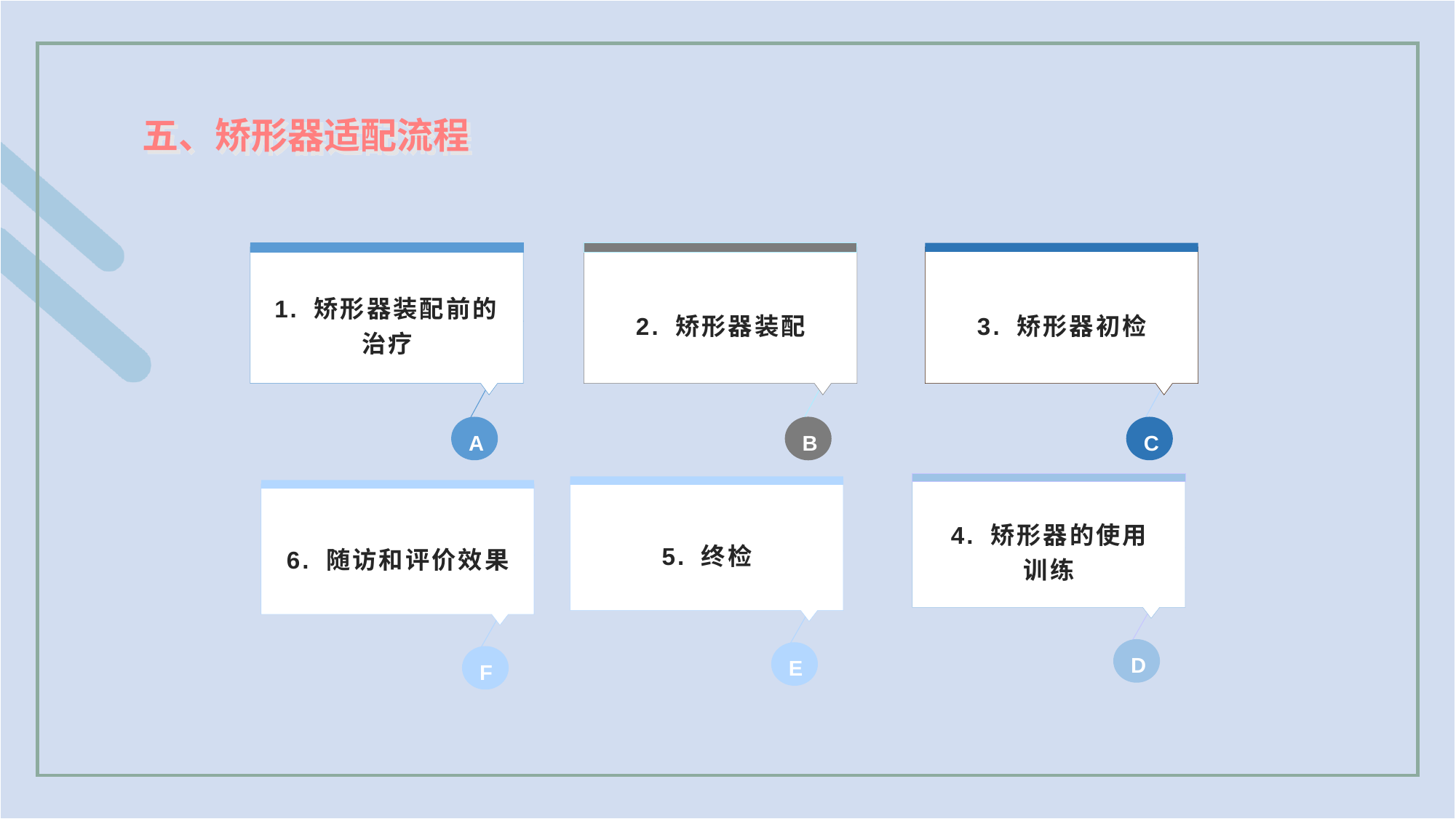

五、矫形器适配流程

1. 矫形器装配前的治疗
A

2. 矫形器装配
B

3. 矫形器初检
C

4. 矫形器的使用
训练
D

5. 终检
E

6. 随访和评价效果
F